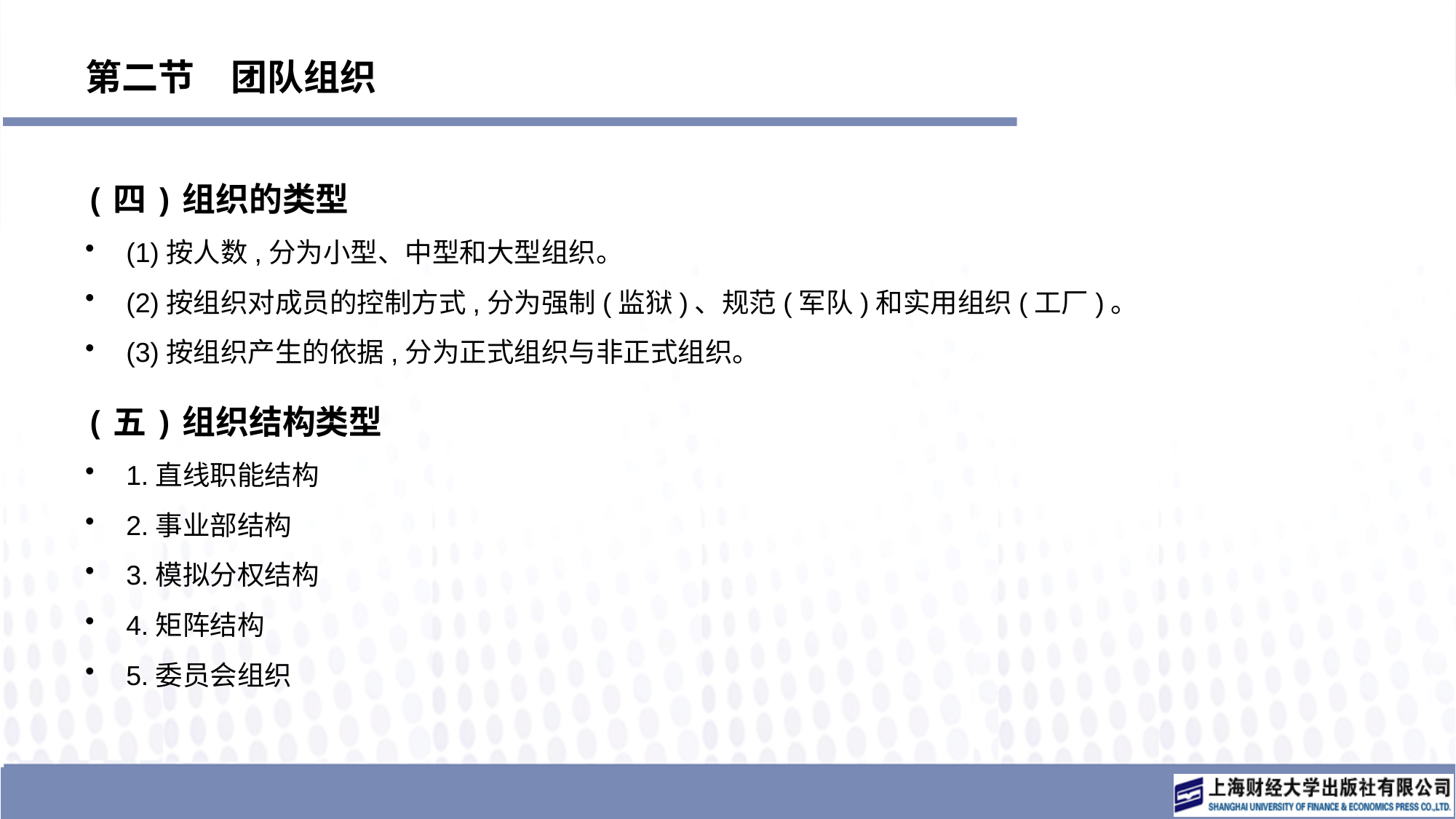

# 第二节　团队组织
(四)组织的类型
(1)按人数,分为小型、中型和大型组织。
(2)按组织对成员的控制方式,分为强制(监狱)、规范(军队)和实用组织(工厂)。
(3)按组织产生的依据,分为正式组织与非正式组织。
(五)组织结构类型
1.直线职能结构
2.事业部结构
3.模拟分权结构
4.矩阵结构
5.委员会组织